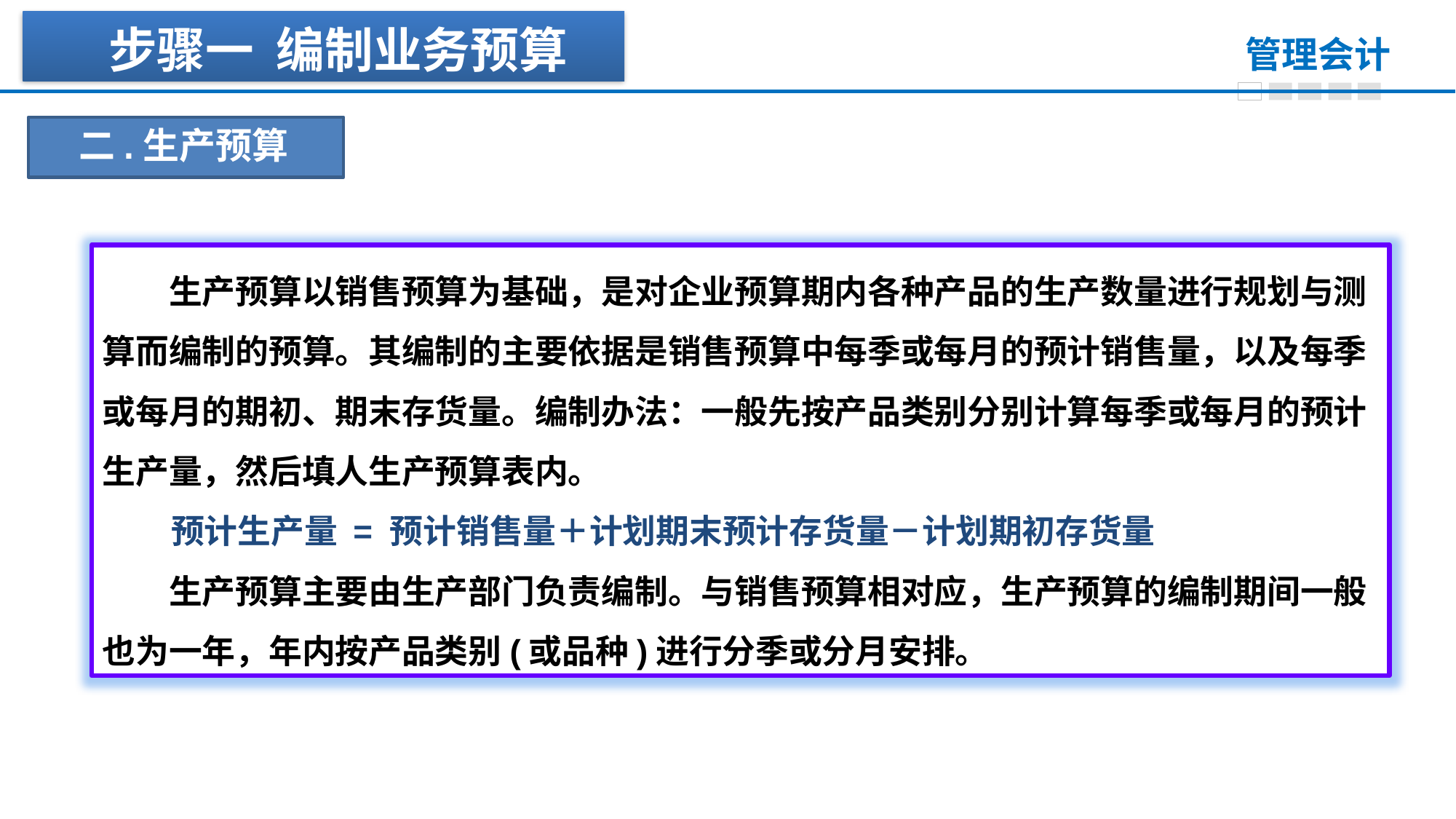

步骤一  编制业务预算
二.生产预算

　　生产预算以销售预算为基础，是对企业预算期内各种产品的生产数量进行规划与测算而编制的预算。其编制的主要依据是销售预算中每季或每月的预计销售量，以及每季或每月的期初、期末存货量。编制办法：一般先按产品类别分别计算每季或每月的预计生产量，然后填人生产预算表内。
         预计生产量 = 预计销售量＋计划期末预计存货量－计划期初存货量
　　生产预算主要由生产部门负责编制。与销售预算相对应，生产预算的编制期间一般也为一年，年内按产品类别(或品种)进行分季或分月安排。